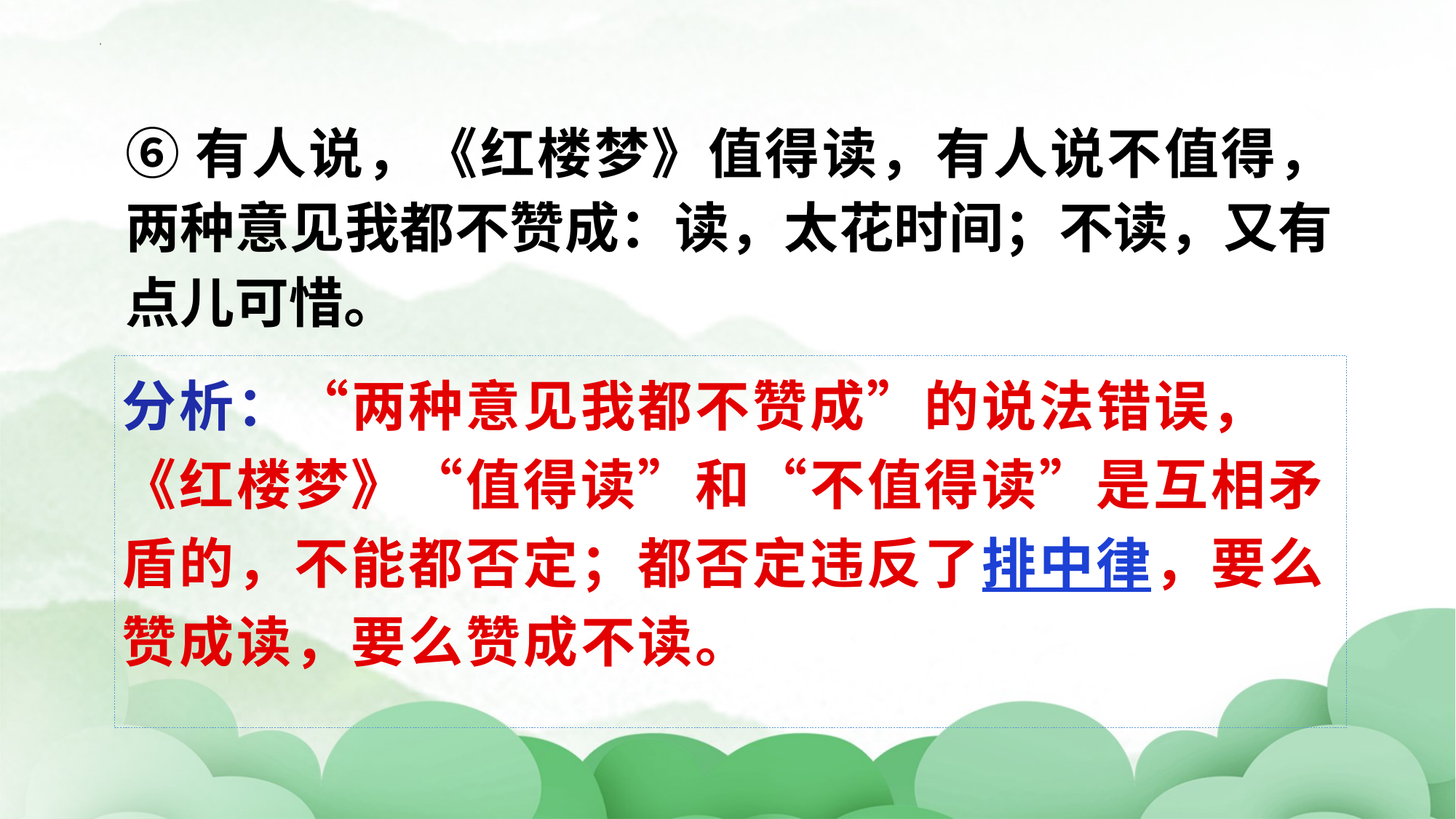

⑥有人说，《红楼梦》值得读，有人说不值得，两种意见我都不赞成：读，太花时间；不读，又有点儿可惜。
分析：“两种意见我都不赞成”的说法错误，《红楼梦》“值得读”和“不值得读”是互相矛盾的，不能都否定；都否定违反了排中律，要么赞成读，要么赞成不读。